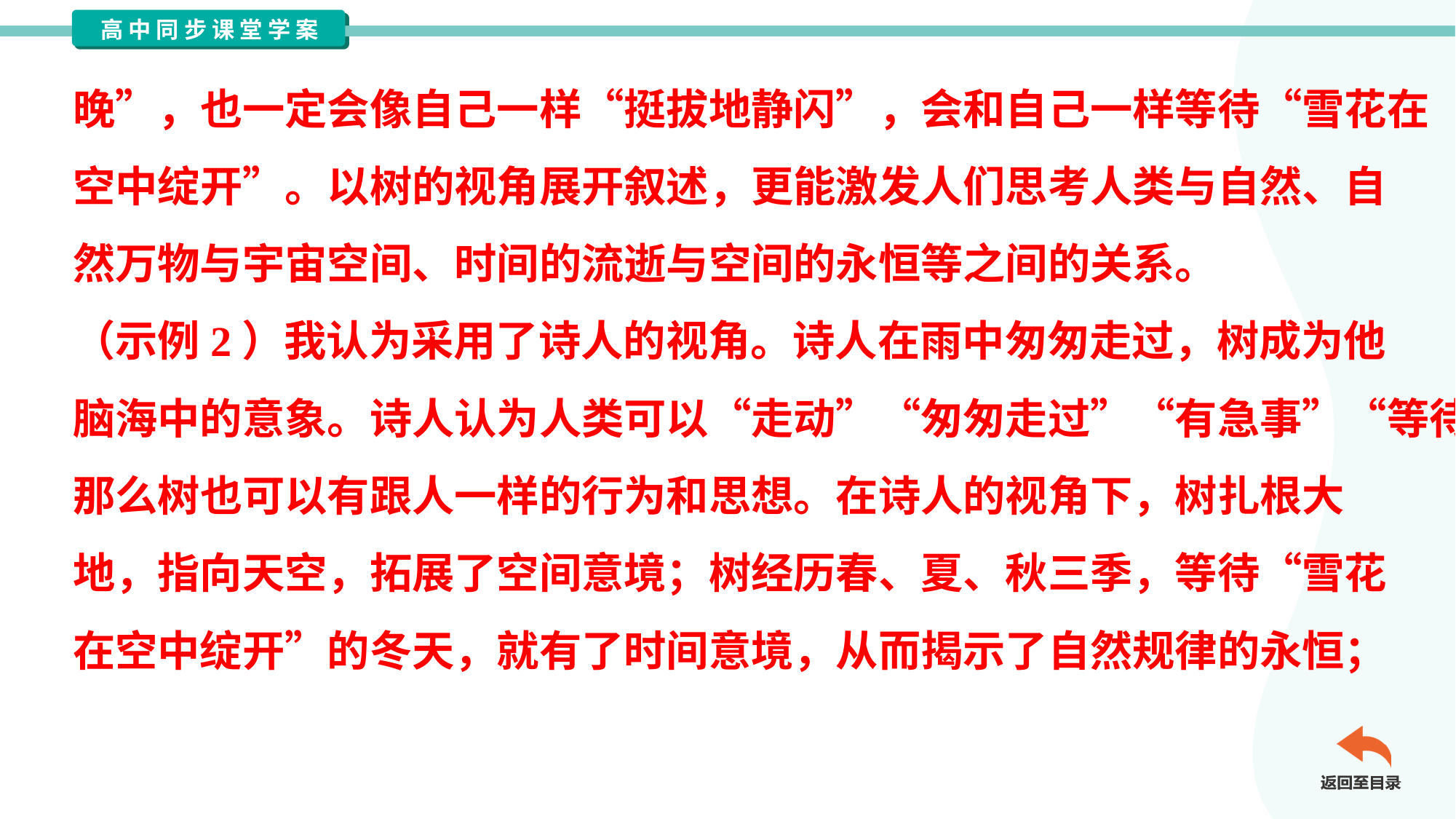

晚”，也一定会像自己一样“挺拔地静闪”，会和自己一样等待“雪花在
空中绽开”。以树的视角展开叙述，更能激发人们思考人类与自然、自
然万物与宇宙空间、时间的流逝与空间的永恒等之间的关系。
（示例2）我认为采用了诗人的视角。诗人在雨中匆匆走过，树成为他
脑海中的意象。诗人认为人类可以“走动”“匆匆走过”“有急事”“等待”，
那么树也可以有跟人一样的行为和思想。在诗人的视角下，树扎根大
地，指向天空，拓展了空间意境；树经历春、夏、秋三季，等待“雪花
在空中绽开”的冬天，就有了时间意境，从而揭示了自然规律的永恒；